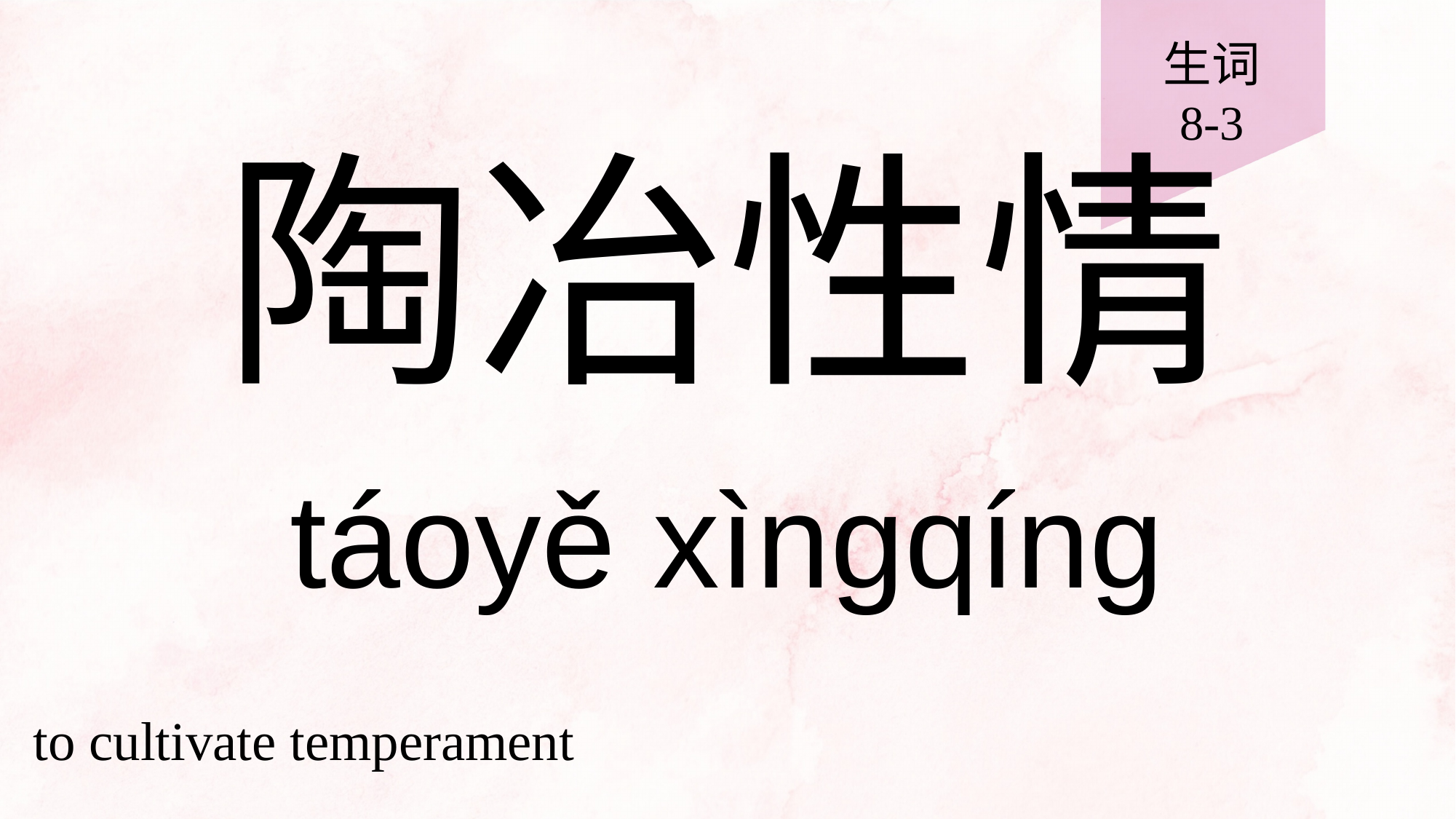

生词
8-3
# 陶冶性情
táoyě xìngqíng
to cultivate temperament